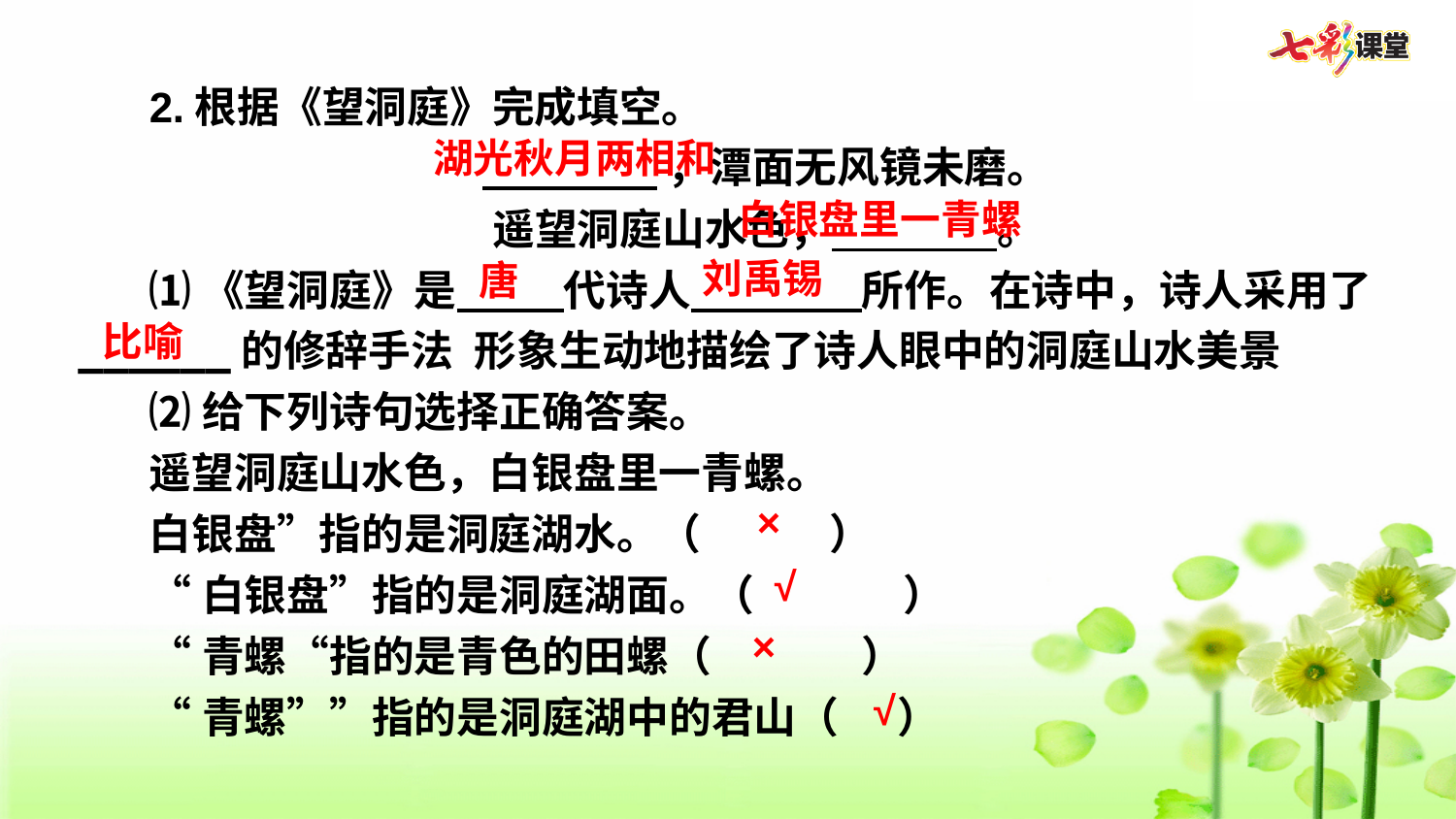

2.根据《望洞庭》完成填空。
                  ，潭面无风镜未磨。
遥望洞庭山水色，                 。
⑴《望洞庭》是     代诗人        所作。在诗中，诗人采用了______的修辞手法 形象生动地描绘了诗人眼中的洞庭山水美景
⑵给下列诗句选择正确答案。
遥望洞庭山水色，白银盘里一青螺。
白银盘”指的是洞庭湖水。（      ）
“白银盘”指的是洞庭湖面。（       ）
“青螺“指的是青色的田螺（       ）
“青螺””指的是洞庭湖中的君山（      ）
湖光秋月两相和
白银盘里一青螺
刘禹锡
唐
比喻
×
√
×
√